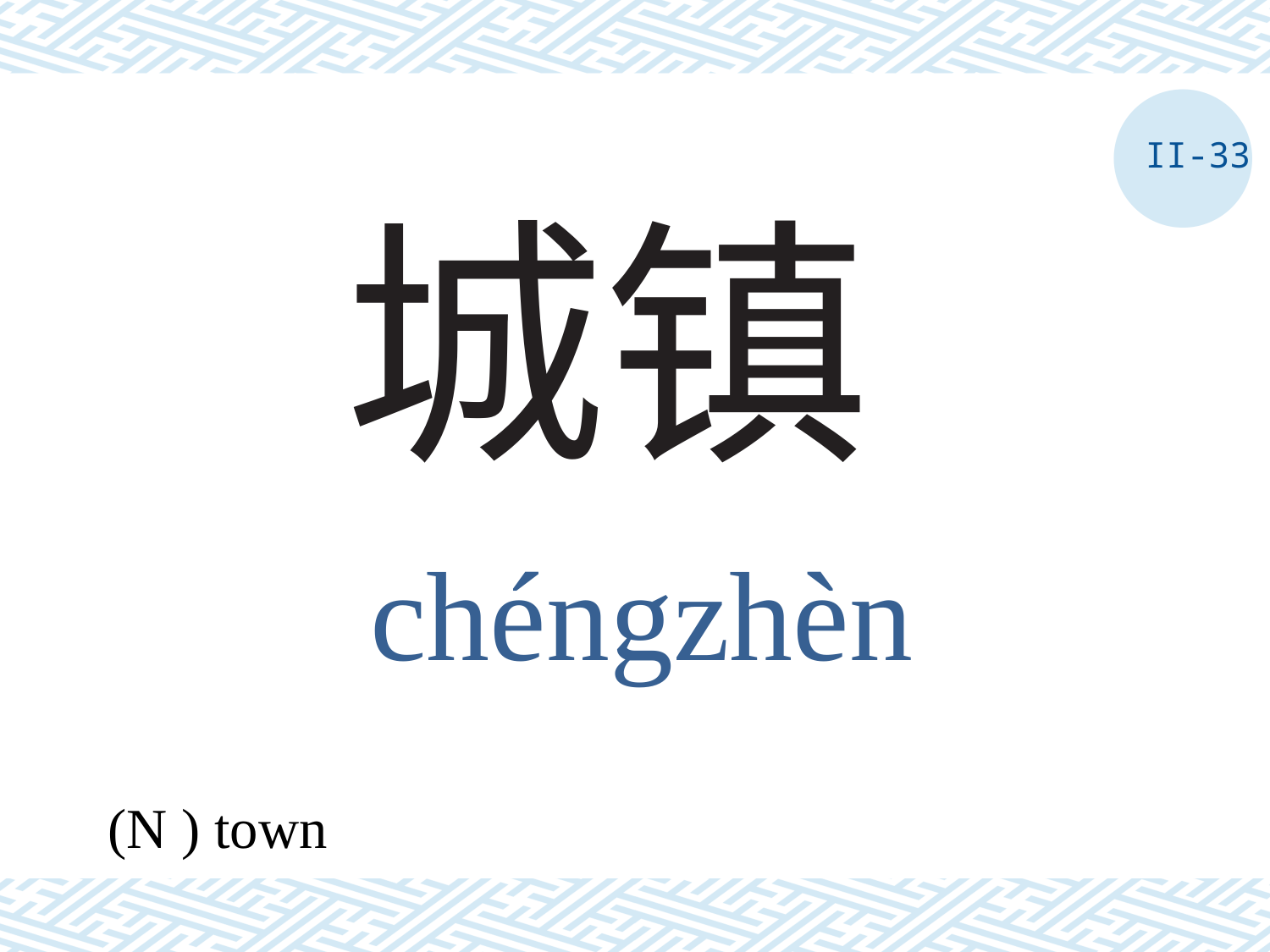

II-33

# 城镇
chéngzhèn
(N ) town